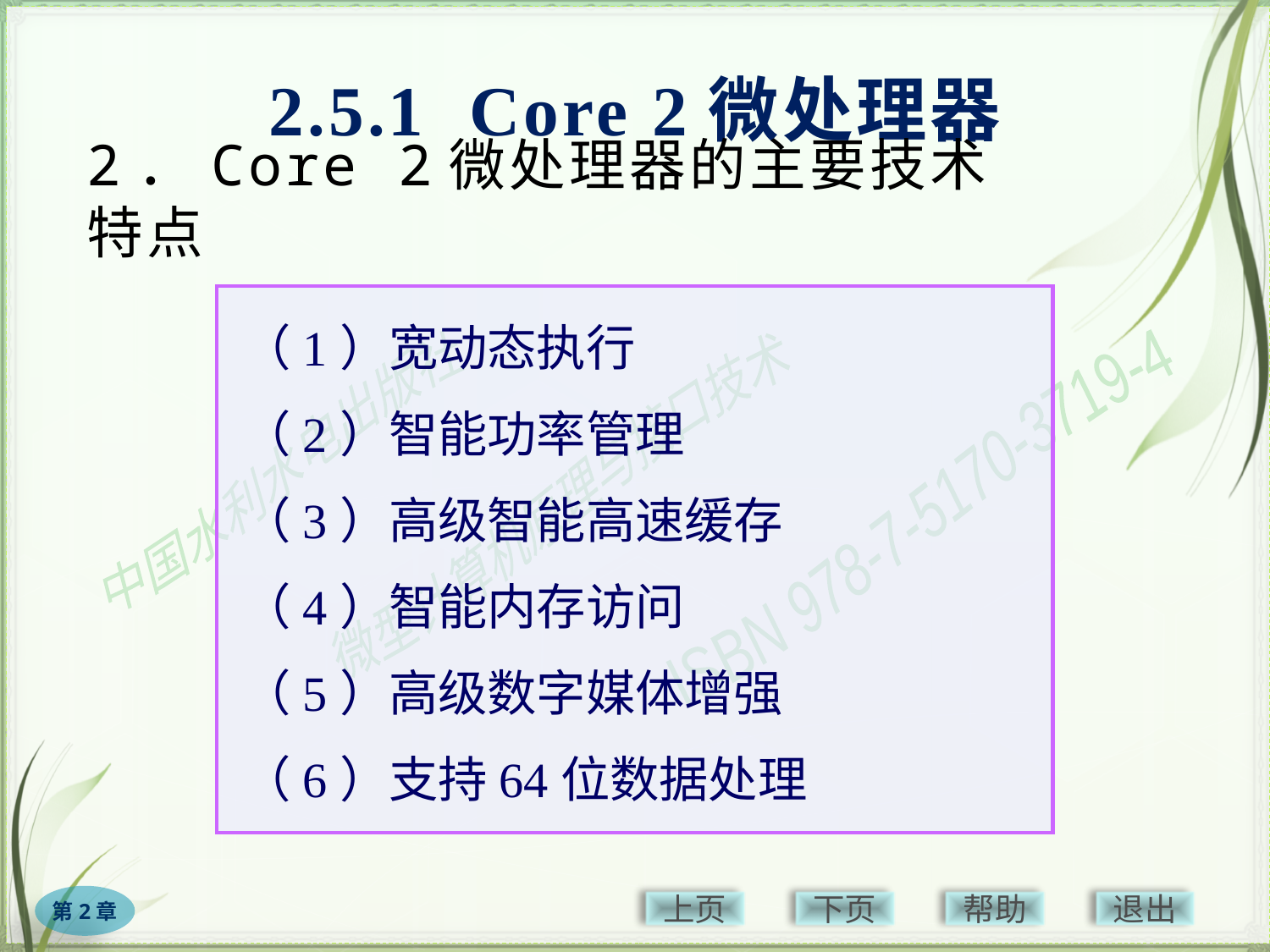

2.5.1  Core 2微处理器
# 2．Core 2微处理器的主要技术特点
（1）宽动态执行
（2）智能功率管理
（3）高级智能高速缓存
（4）智能内存访问
（5）高级数字媒体增强
（6）支持64位数据处理